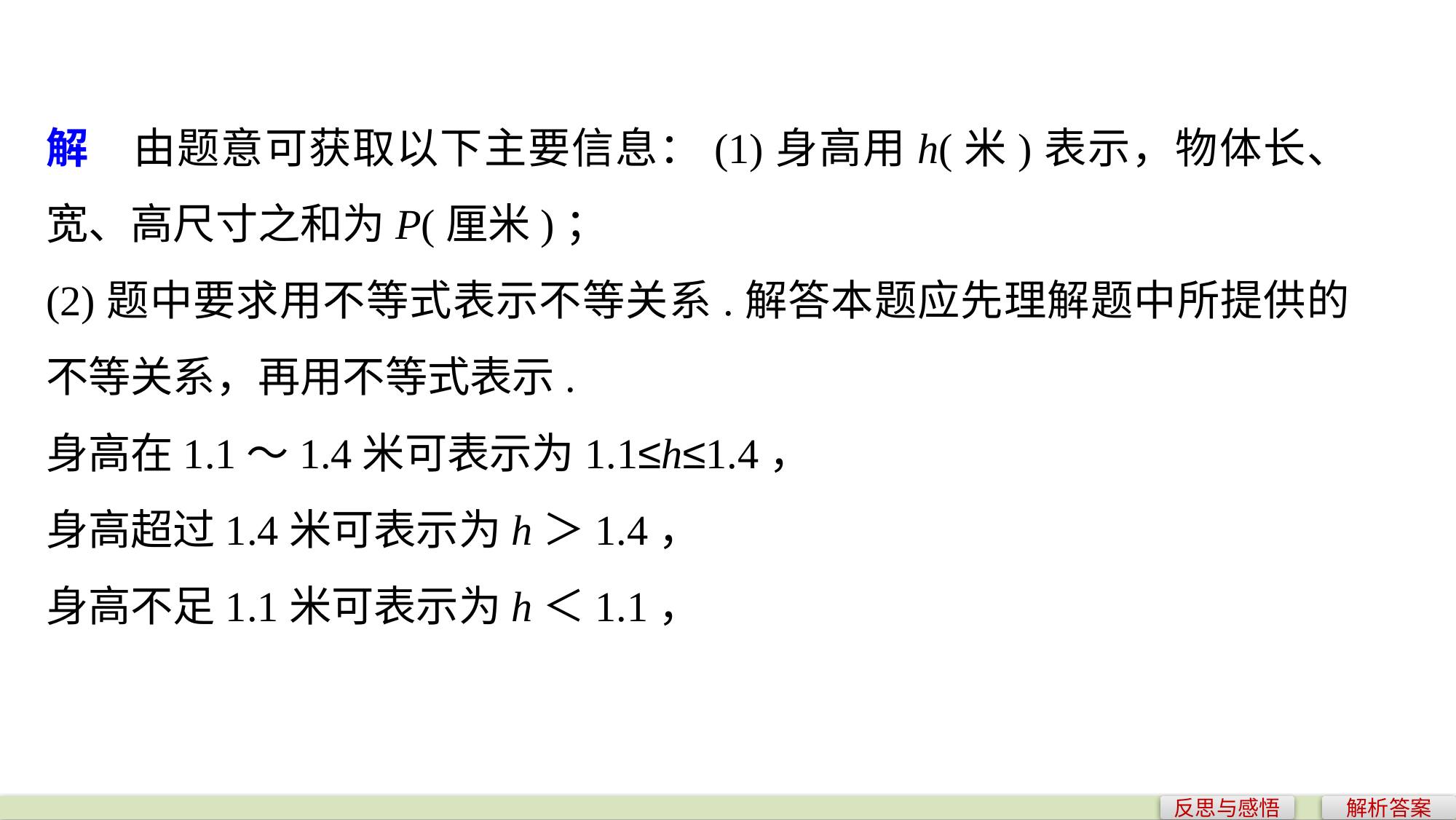

解　由题意可获取以下主要信息：(1)身高用h(米)表示，物体长、宽、高尺寸之和为P(厘米)；
(2)题中要求用不等式表示不等关系.解答本题应先理解题中所提供的不等关系，再用不等式表示.
身高在1.1～1.4米可表示为1.1≤h≤1.4，
身高超过1.4米可表示为h＞1.4，
身高不足1.1米可表示为h＜1.1，
反思与感悟
解析答案